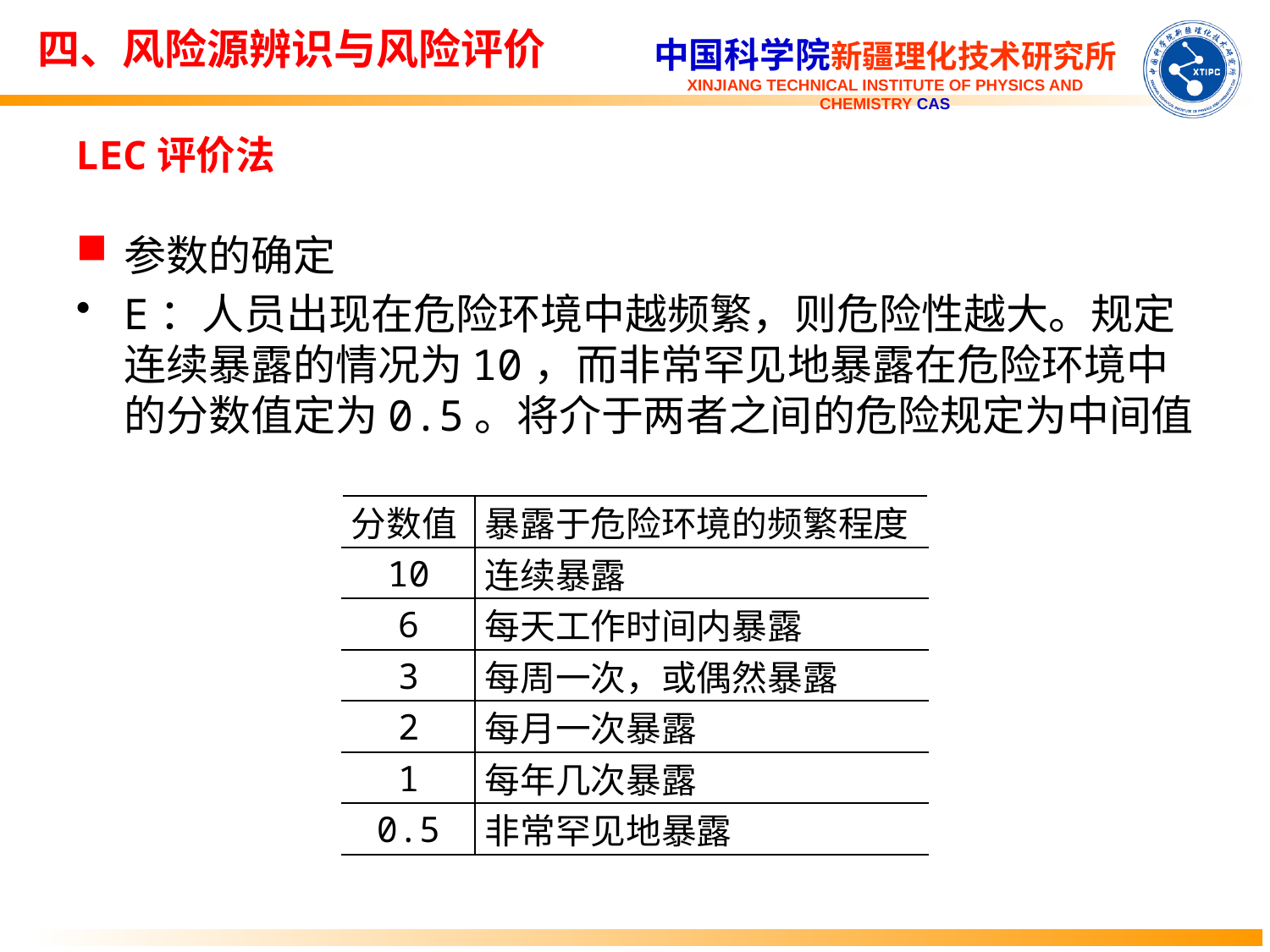

四、风险源辨识与风险评价
LEC评价法
参数的确定
E：人员出现在危险环境中越频繁，则危险性越大。规定连续暴露的情况为10，而非常罕见地暴露在危险环境中的分数值定为0.5。将介于两者之间的危险规定为中间值
| 分数值 | 暴露于危险环境的频繁程度 |
| --- | --- |
| 10 | 连续暴露 |
| 6 | 每天工作时间内暴露 |
| 3 | 每周一次，或偶然暴露 |
| 2 | 每月一次暴露 |
| 1 | 每年几次暴露 |
| 0.5 | 非常罕见地暴露 |